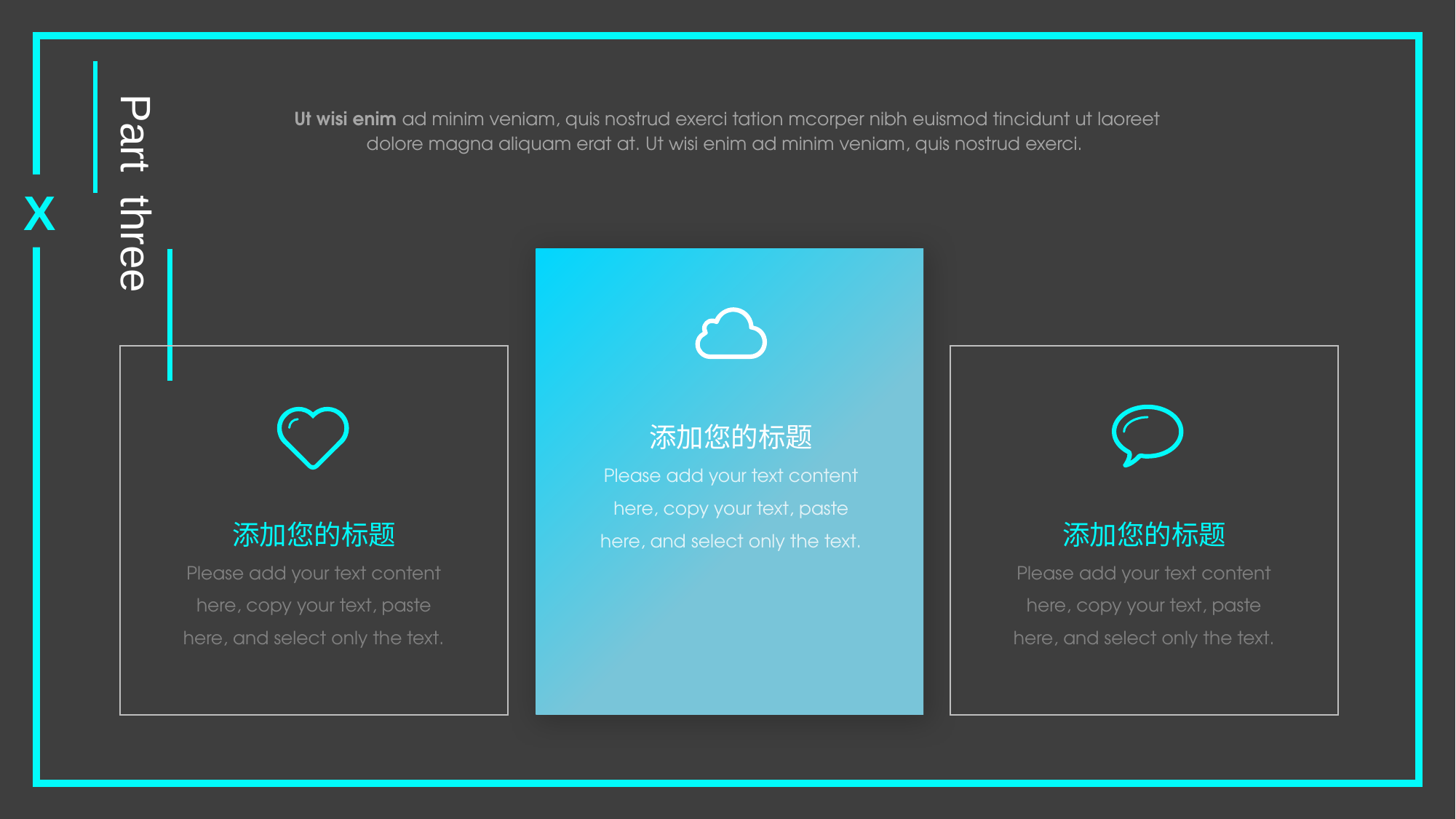

Part  three
Ut wisi enim ad minim veniam, quis nostrud exerci tation mcorper nibh euismod tincidunt ut laoreet dolore magna aliquam erat at. Ut wisi enim ad minim veniam, quis nostrud exerci.
X

添加您的标题
Please add your text content here, copy your text, paste here, and select only the text.

添加您的标题
Please add your text content here, copy your text, paste here, and select only the text.
添加您的标题
Please add your text content here, copy your text, paste here, and select only the text.